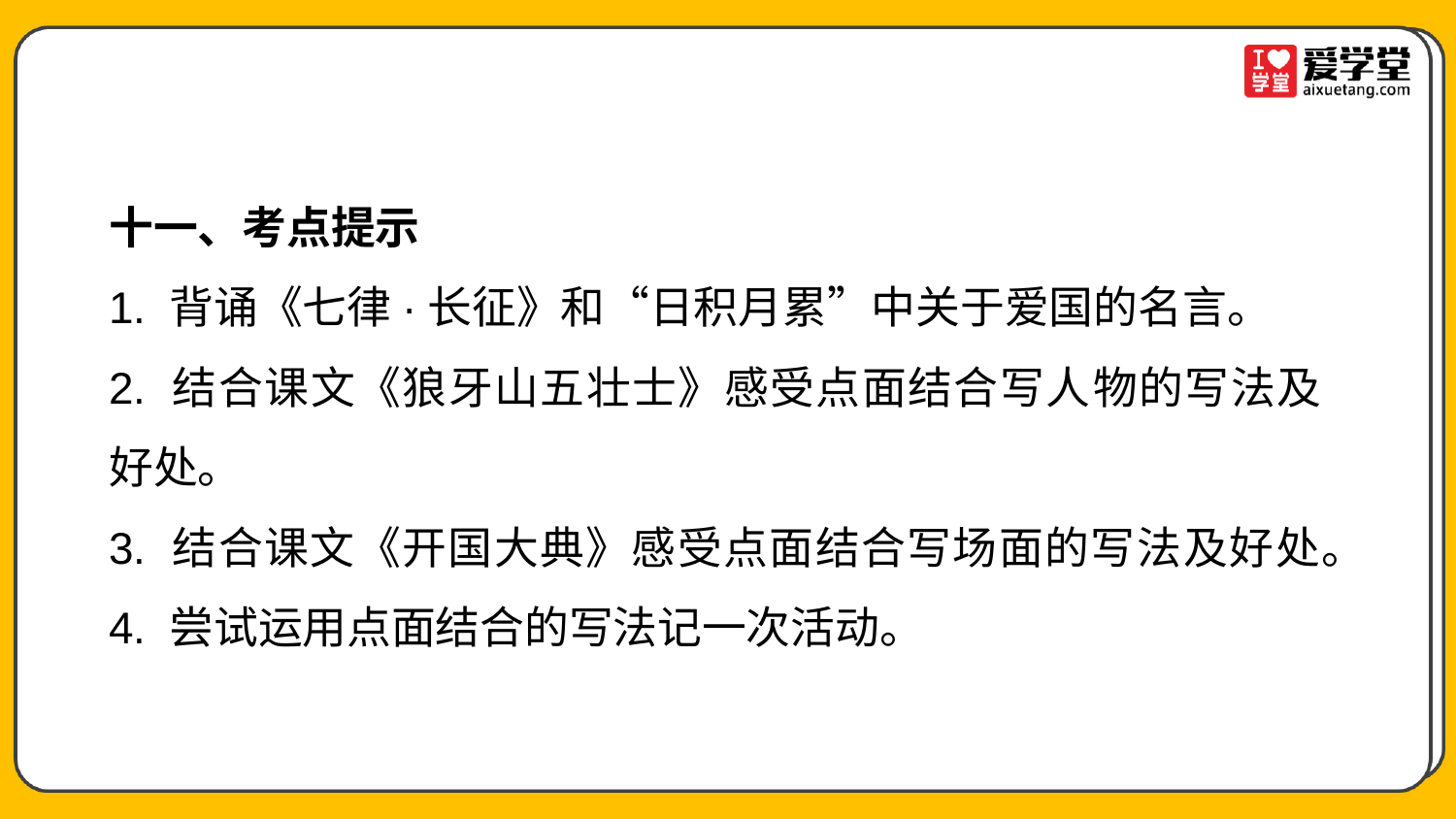

十一、考点提示
1. 背诵《七律·长征》和“日积月累”中关于爱国的名言。
2. 结合课文《狼牙山五壮士》感受点面结合写人物的写法及好处。
3. 结合课文《开国大典》感受点面结合写场面的写法及好处。
4. 尝试运用点面结合的写法记一次活动。